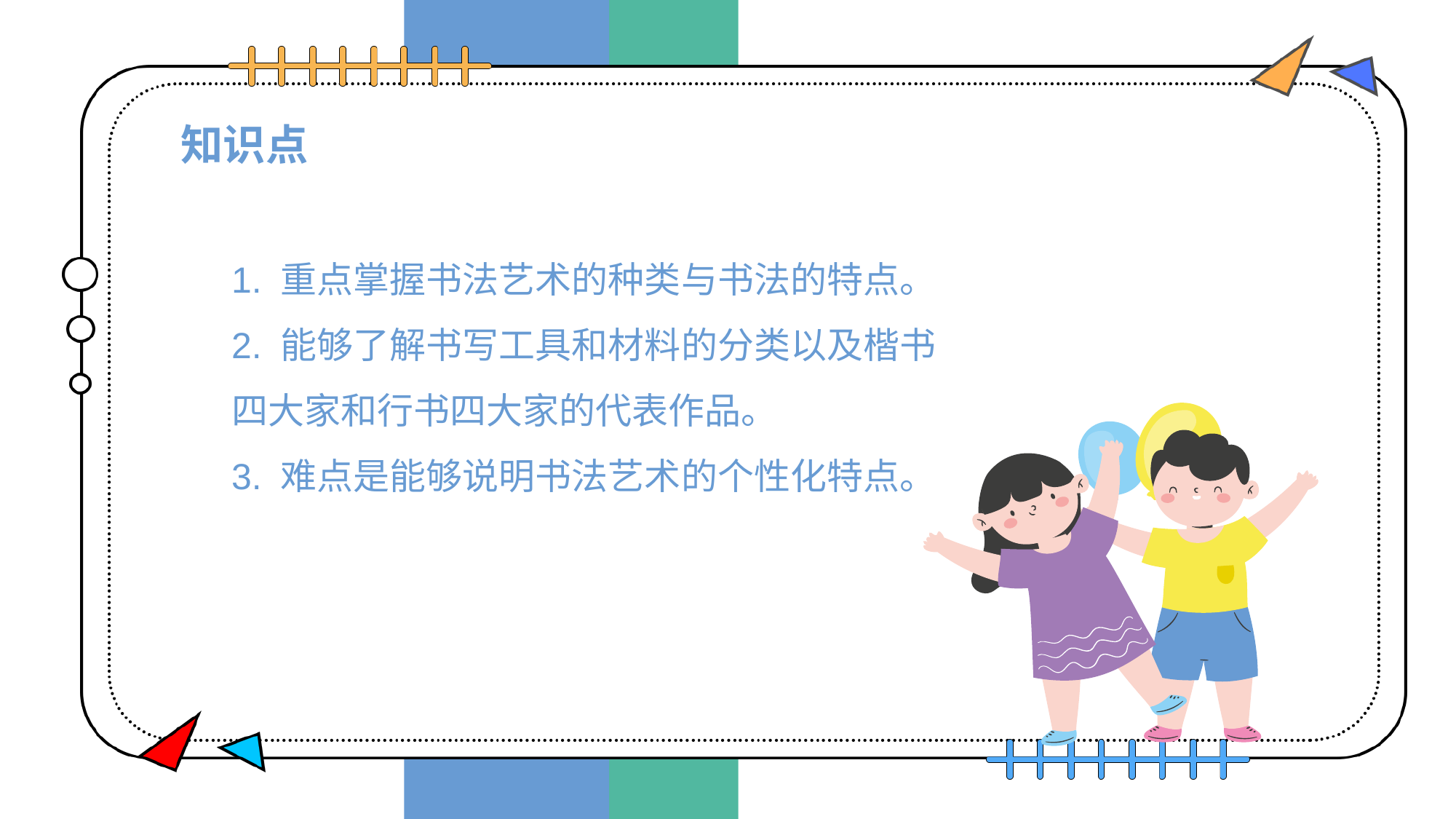

# 知识点

1. 重点掌握书法艺术的种类与书法的特点。
2. 能够了解书写工具和材料的分类以及楷书四大家和行书四大家的代表作品。
3. 难点是能够说明书法艺术的个性化特点。